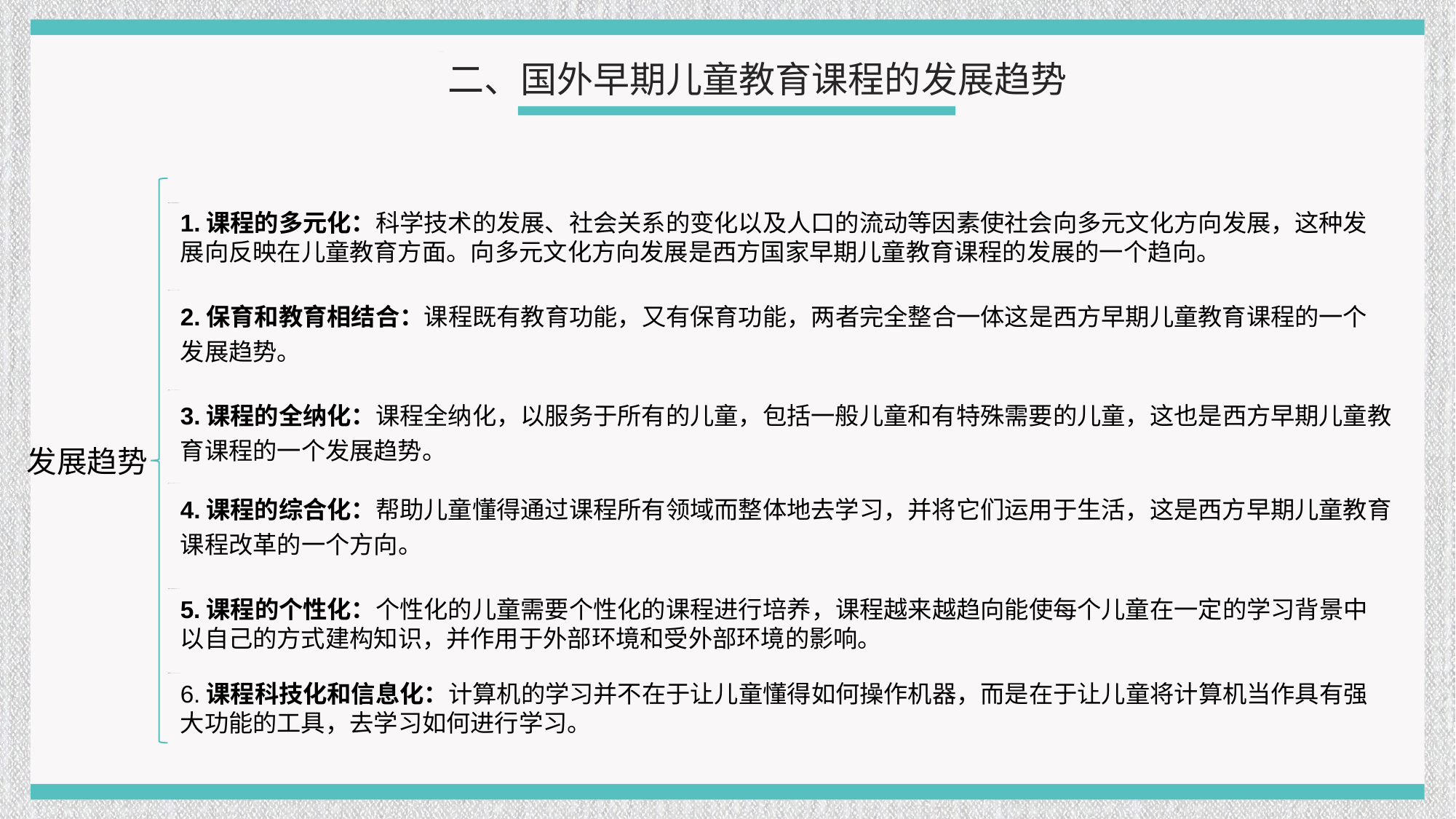

二、国外早期儿童教育课程的发展趋势

1.课程的多元化：科学技术的发展、社会关系的变化以及人口的流动等因素使社会向多元文化方向发展，这种发展向反映在儿童教育方面。向多元文化方向发展是西方国家早期儿童教育课程的发展的一个趋向。
2.保育和教育相结合：课程既有教育功能，又有保育功能，两者完全整合一体这是西方早期儿童教育课程的一个发展趋势。
3.课程的全纳化：课程全纳化，以服务于所有的儿童，包括一般儿童和有特殊需要的儿童，这也是西方早期儿童教育课程的一个发展趋势。
发展趋势
4.课程的综合化：帮助儿童懂得通过课程所有领域而整体地去学习，并将它们运用于生活，这是西方早期儿童教育课程改革的一个方向。
5.课程的个性化：个性化的儿童需要个性化的课程进行培养，课程越来越趋向能使每个儿童在一定的学习背景中以自己的方式建构知识，并作用于外部环境和受外部环境的影响。
6.课程科技化和信息化：计算机的学习并不在于让儿童懂得如何操作机器，而是在于让儿童将计算机当作具有强大功能的工具，去学习如何进行学习。